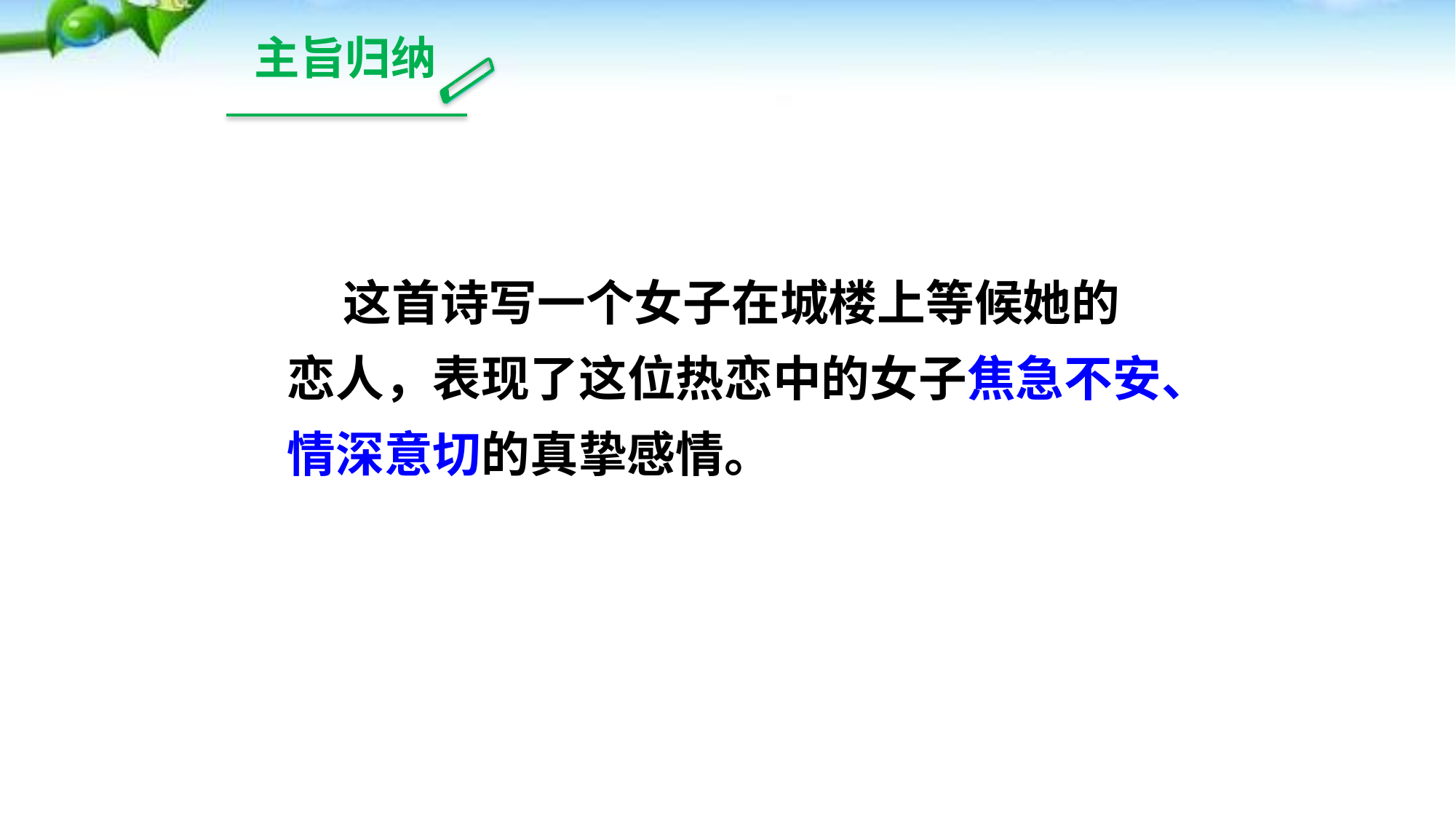

主旨归纳

    这首诗写一个女子在城楼上等候她的恋人，表现了这位热恋中的女子焦急不安、情深意切的真挚感情。